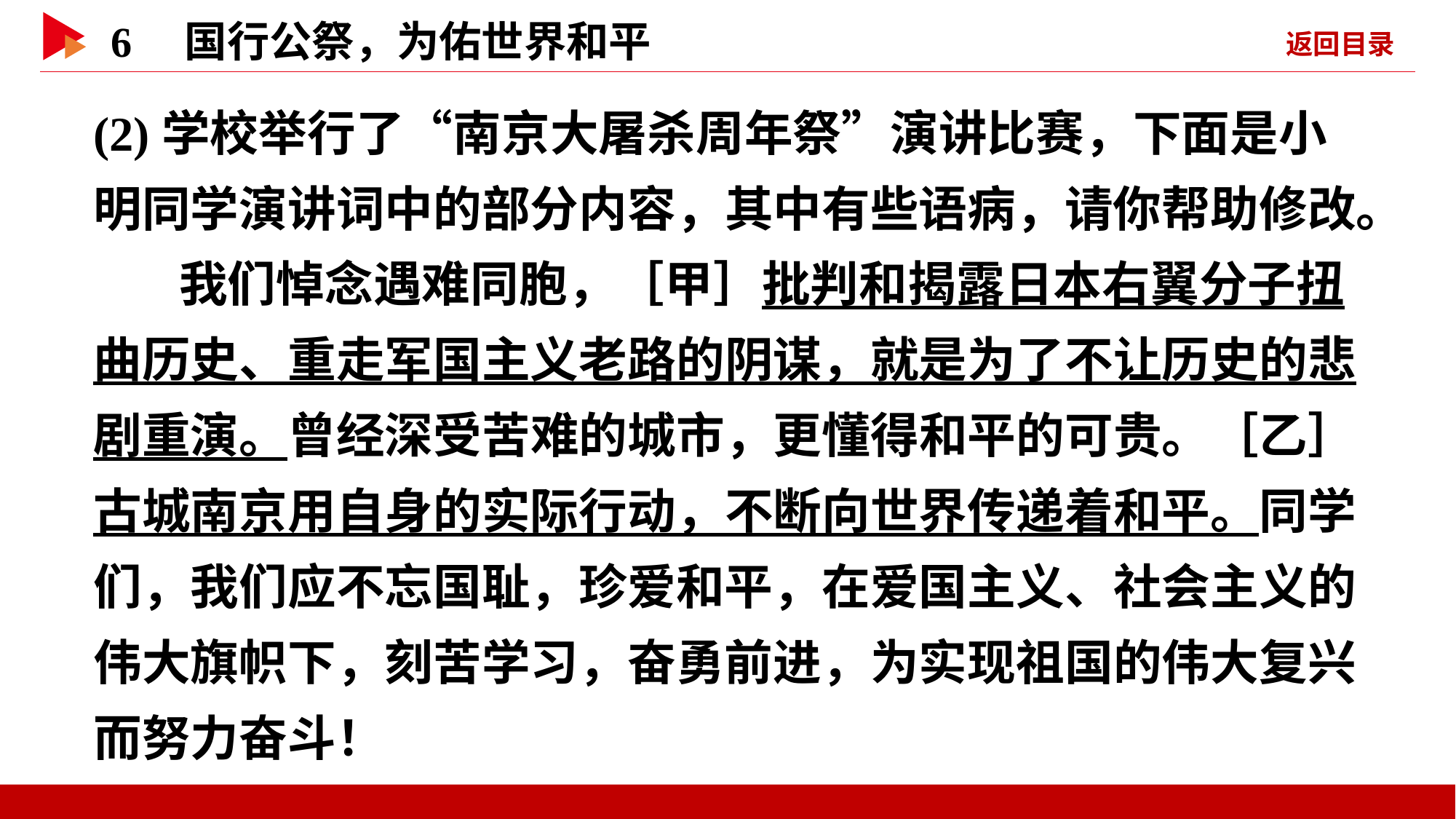

(2)学校举行了“南京大屠杀周年祭”演讲比赛，下面是小明同学演讲词中的部分内容，其中有些语病，请你帮助修改。
我们悼念遇难同胞，［甲］批判和揭露日本右翼分子扭曲历史、重走军国主义老路的阴谋，就是为了不让历史的悲剧重演。曾经深受苦难的城市，更懂得和平的可贵。［乙］古城南京用自身的实际行动，不断向世界传递着和平。同学们，我们应不忘国耻，珍爱和平，在爱国主义、社会主义的伟大旗帜下，刻苦学习，奋勇前进，为实现祖国的伟大复兴而努力奋斗！